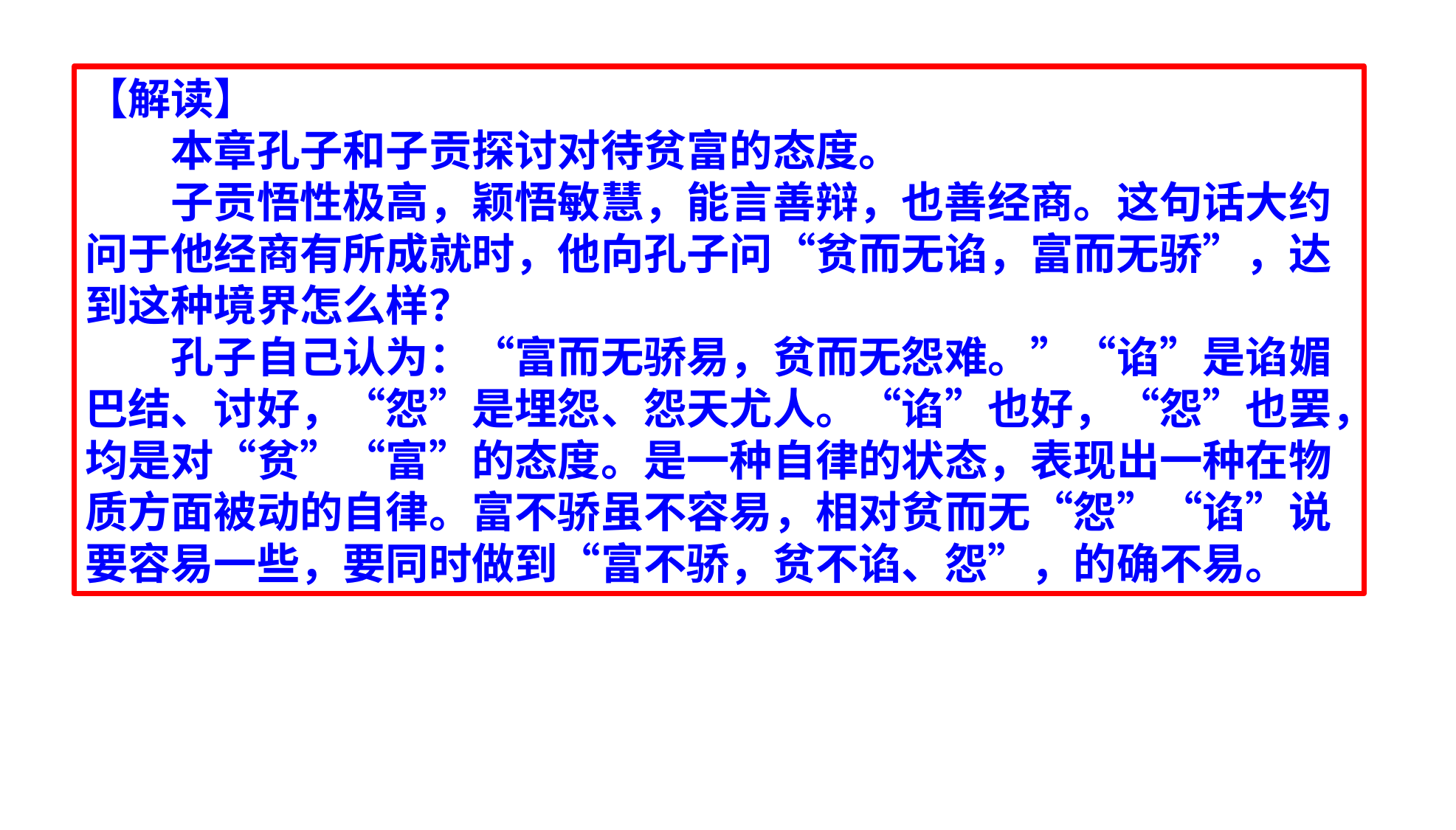

【解读】
　　本章孔子和子贡探讨对待贫富的态度。
　　子贡悟性极高，颖悟敏慧，能言善辩，也善经商。这句话大约问于他经商有所成就时，他向孔子问“贫而无谄，富而无骄”，达到这种境界怎么样？
　　孔子自己认为：“富而无骄易，贫而无怨难。”“谄”是谄媚巴结、讨好，“怨”是埋怨、怨天尤人。“谄”也好，“怨”也罢，均是对“贫”“富”的态度。是一种自律的状态，表现出一种在物质方面被动的自律。富不骄虽不容易，相对贫而无“怨”“谄”说要容易一些，要同时做到“富不骄，贫不谄、怨”，的确不易。